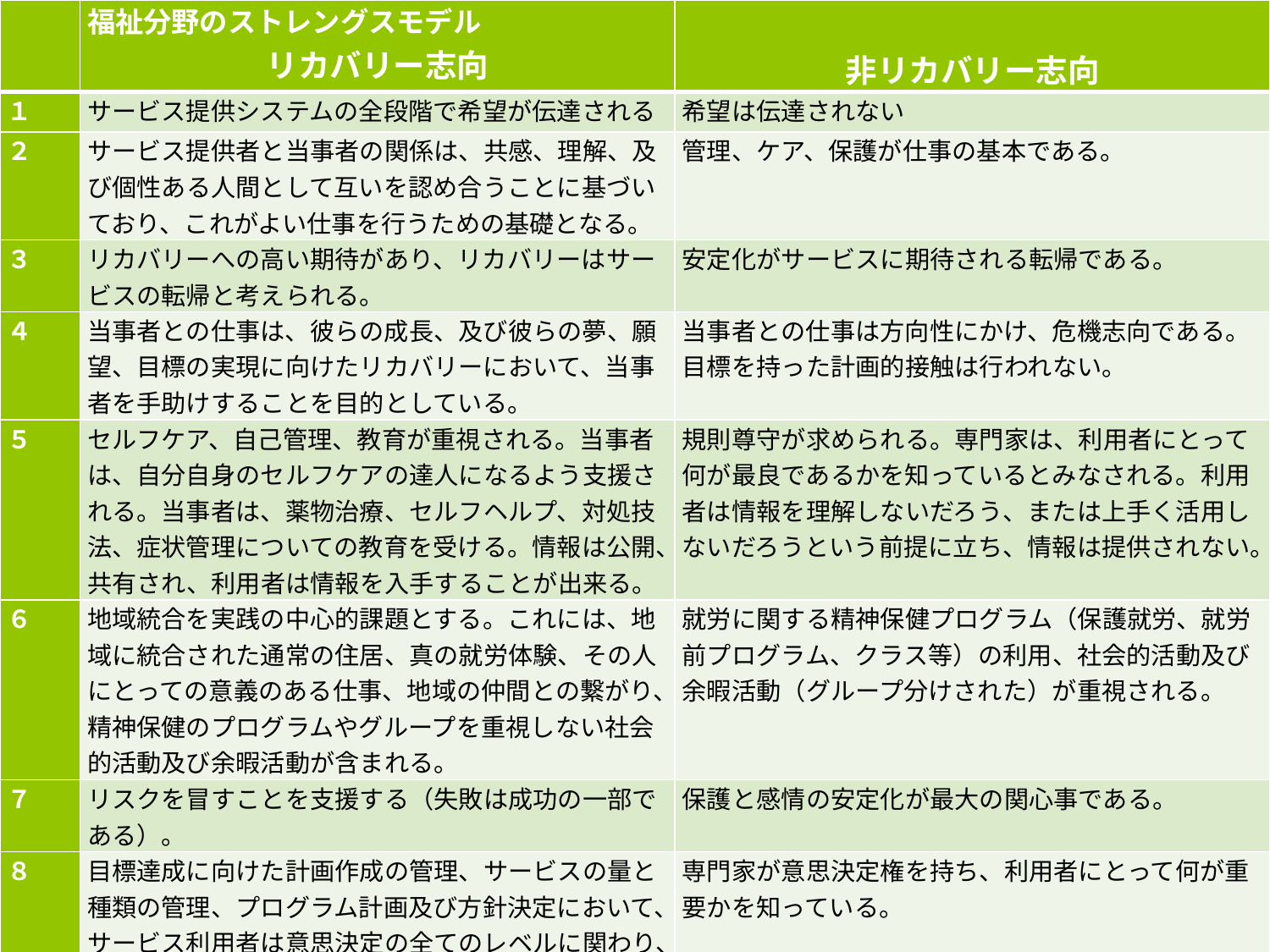

|  | 福祉分野のストレングスモデル リカバリー志向 | 非リカバリー志向 |
| --- | --- | --- |
| １ | サービス提供システムの全段階で希望が伝達される | 希望は伝達されない |
| ２ | サービス提供者と当事者の関係は、共感、理解、及び個性ある人間として互いを認め合うことに基づいており、これがよい仕事を行うための基礎となる。 | 管理、ケア、保護が仕事の基本である。 |
| ３ | リカバリーへの高い期待があり、リカバリーはサービスの転帰と考えられる。 | 安定化がサービスに期待される転帰である。 |
| ４ | 当事者との仕事は、彼らの成長、及び彼らの夢、願望、目標の実現に向けたリカバリーにおいて、当事者を手助けすることを目的としている。 | 当事者との仕事は方向性にかけ、危機志向である。目標を持った計画的接触は行われない。 |
| ５ | セルフケア、自己管理、教育が重視される。当事者は、自分自身のセルフケアの達人になるよう支援される。当事者は、薬物治療、セルフヘルプ、対処技法、症状管理についての教育を受ける。情報は公開、共有され、利用者は情報を入手することが出来る。 | 規則尊守が求められる。専門家は、利用者にとって何が最良であるかを知っているとみなされる。利用者は情報を理解しないだろう、または上手く活用しないだろうという前提に立ち、情報は提供されない。 |
| ６ | 地域統合を実践の中心的課題とする。これには、地域に統合された通常の住居、真の就労体験、その人にとっての意義のある仕事、地域の仲間との繋がり、精神保健のプログラムやグループを重視しない社会的活動及び余暇活動が含まれる。 | 就労に関する精神保健プログラム（保護就労、就労前プログラム、クラス等）の利用、社会的活動及び余暇活動（グループ分けされた）が重視される。 |
| ７ | リスクを冒すことを支援する（失敗は成功の一部である）。 | 保護と感情の安定化が最大の関心事である。 |
| ８ | 目標達成に向けた計画作成の管理、サービスの量と種類の管理、プログラム計画及び方針決定において、サービス利用者は意思決定の全てのレベルに関わり、自分自身のケアを監督する。 | 専門家が意思決定権を持ち、利用者にとって何が重要かを知っている。 |
| ９ | ピアサポートと相互のセルフヘルプを推進し、尊重する | サービス提供者がピアサポートと相互のセルフヘルプについて触れることなく、その支援も行わない。 |
| １０ | スタッフは利用者と共に危機を予測し、危機発生前と危機発生時の計画を立てる。 | スタッフは保健と健康増進または健康増進計画の作成に時間をかけず、危機対応に多くの時間を費やす。 |
# ご清聴ありがとうございました